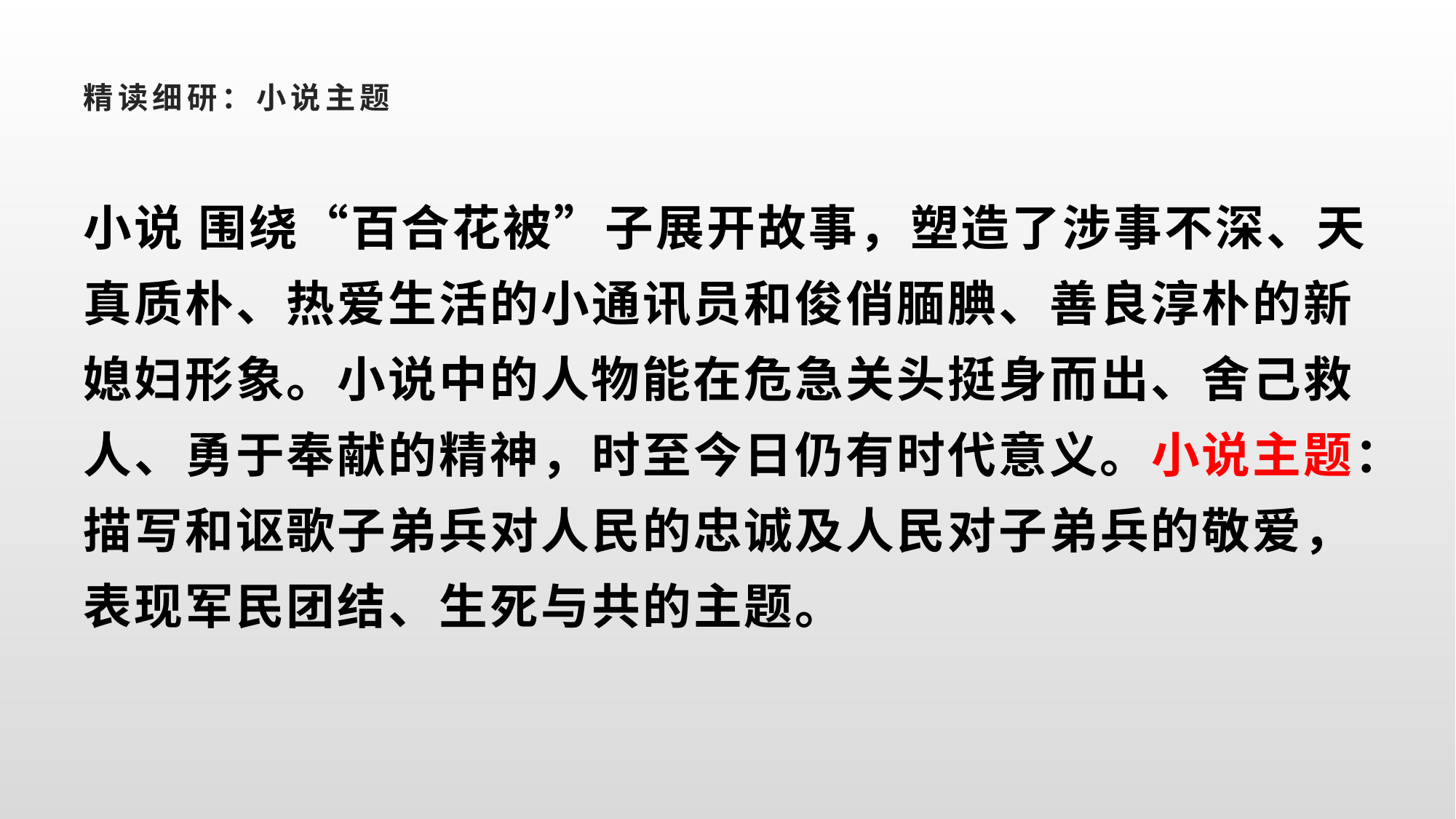

# 精读细研：小说主题
小说 围绕“百合花被”子展开故事，塑造了涉事不深、天真质朴、热爱生活的小通讯员和俊俏腼腆、善良淳朴的新媳妇形象。小说中的人物能在危急关头挺身而出、舍己救人、勇于奉献的精神，时至今日仍有时代意义。小说主题：描写和讴歌子弟兵对人民的忠诚及人民对子弟兵的敬爱，表现军民团结、生死与共的主题。